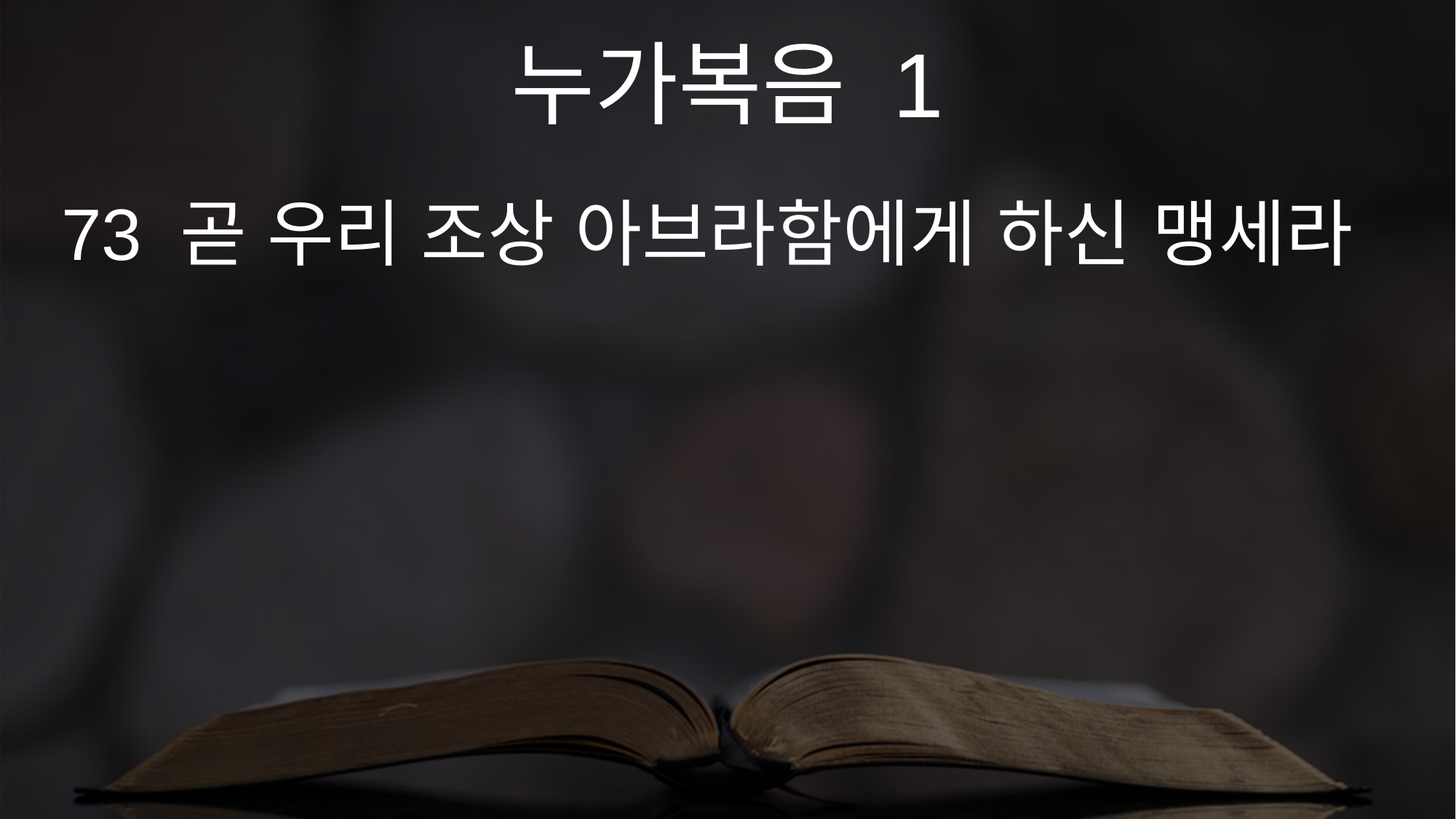

누가복음 1
73 곧 우리 조상 아브라함에게 하신 맹세라